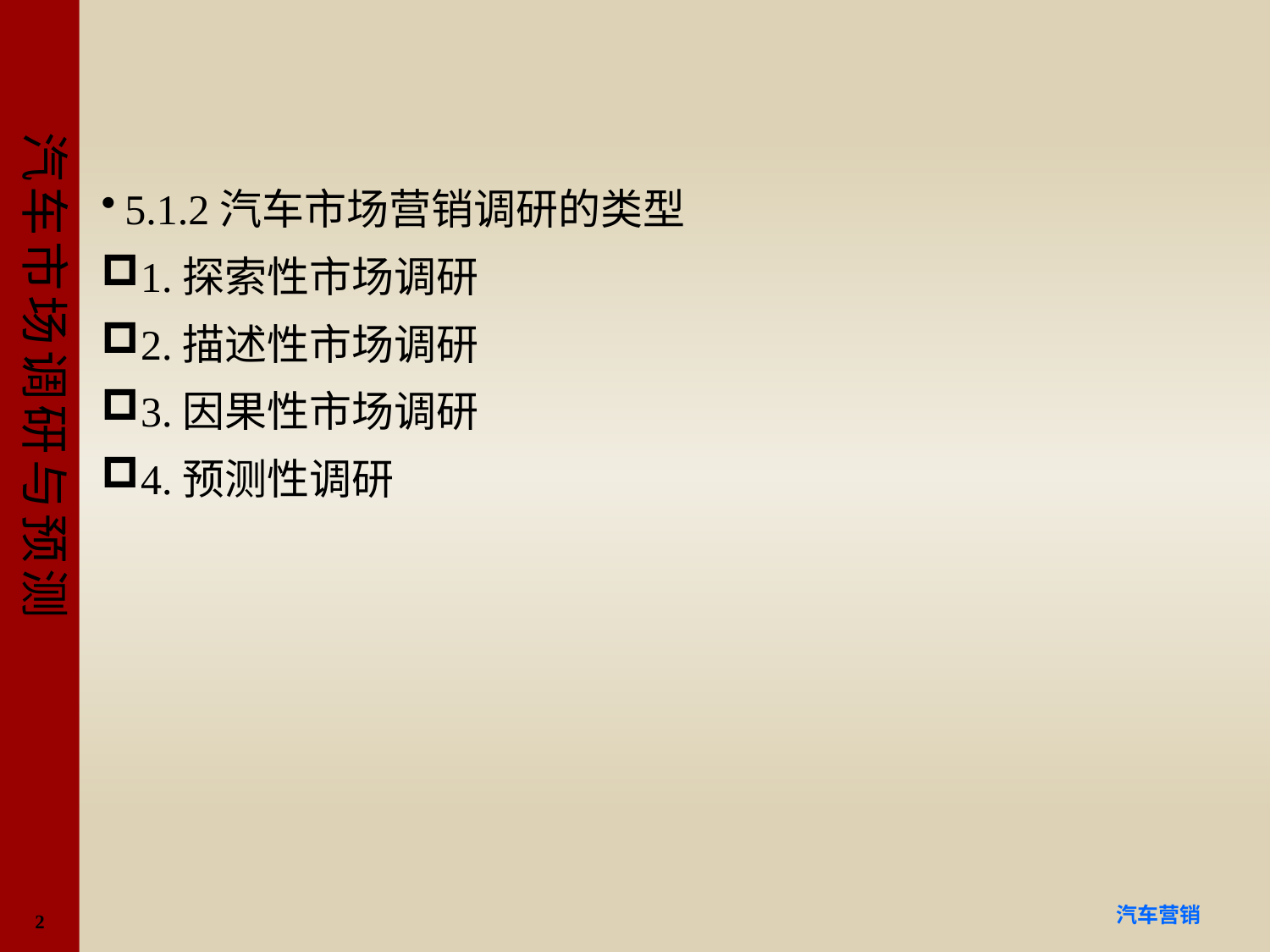

#
5.1.2汽车市场营销调研的类型
1.探索性市场调研
2.描述性市场调研
3.因果性市场调研
4.预测性调研

2